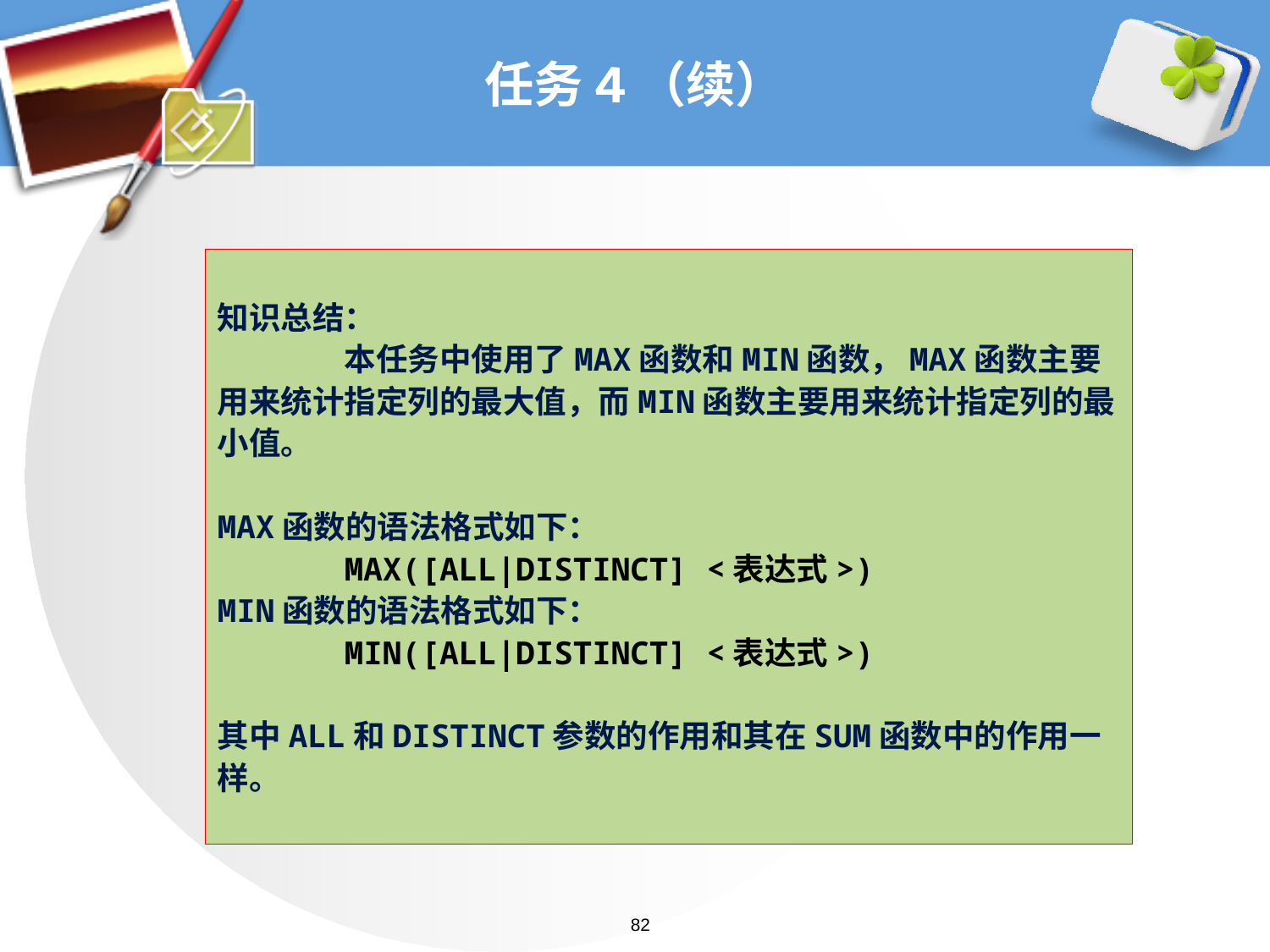

# 任务4（续）

知识总结：
	本任务中使用了MAX函数和MIN函数，MAX函数主要用来统计指定列的最大值，而MIN函数主要用来统计指定列的最小值。

MAX函数的语法格式如下：
	MAX([ALL|DISTINCT] <表达式>)
MIN函数的语法格式如下：
	MIN([ALL|DISTINCT] <表达式>)

其中ALL和DISTINCT参数的作用和其在SUM函数中的作用一样。

82